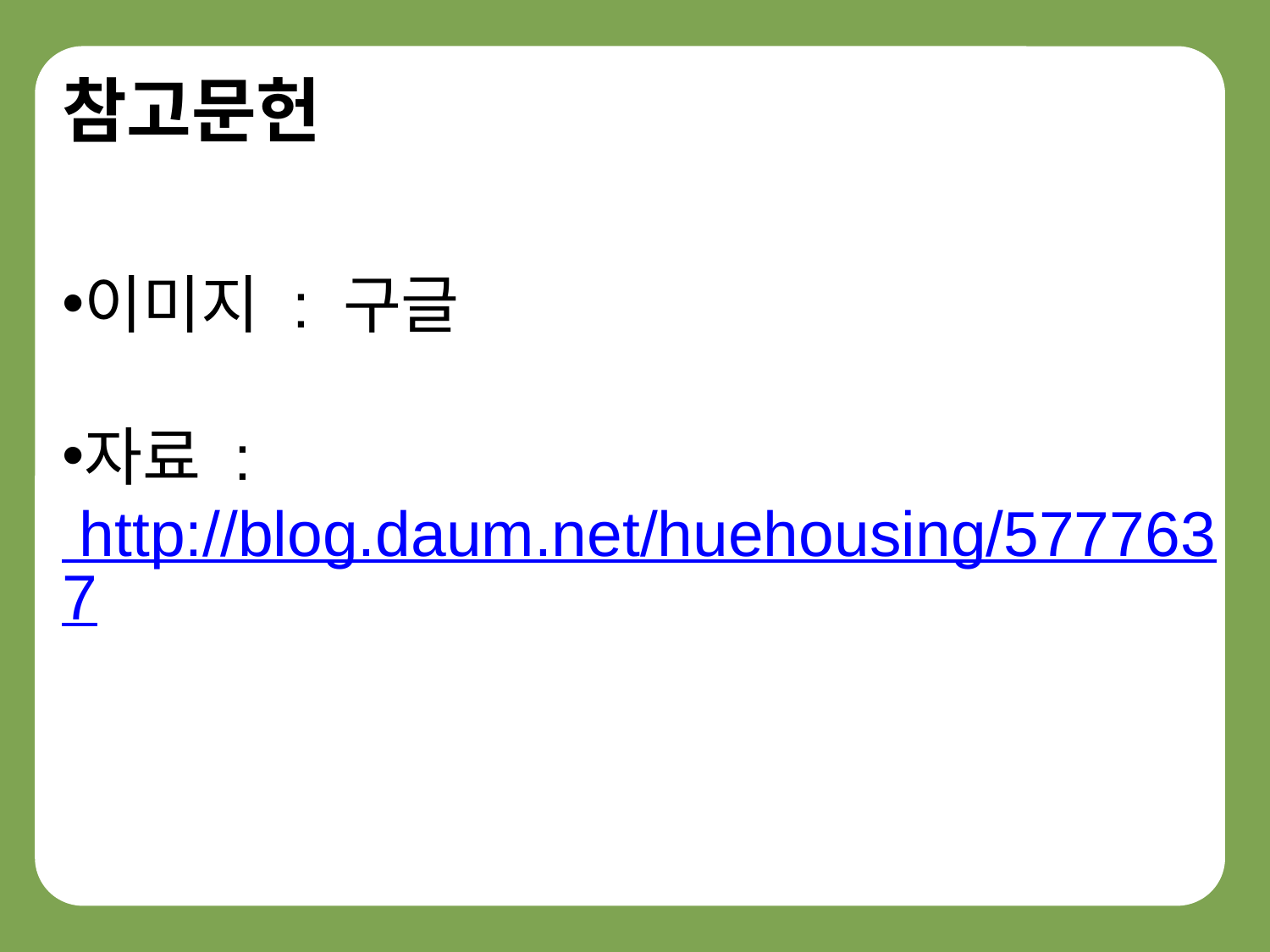

참고문헌
이미지 : 구글

자료 : http://blog.daum.net/huehousing/5777637